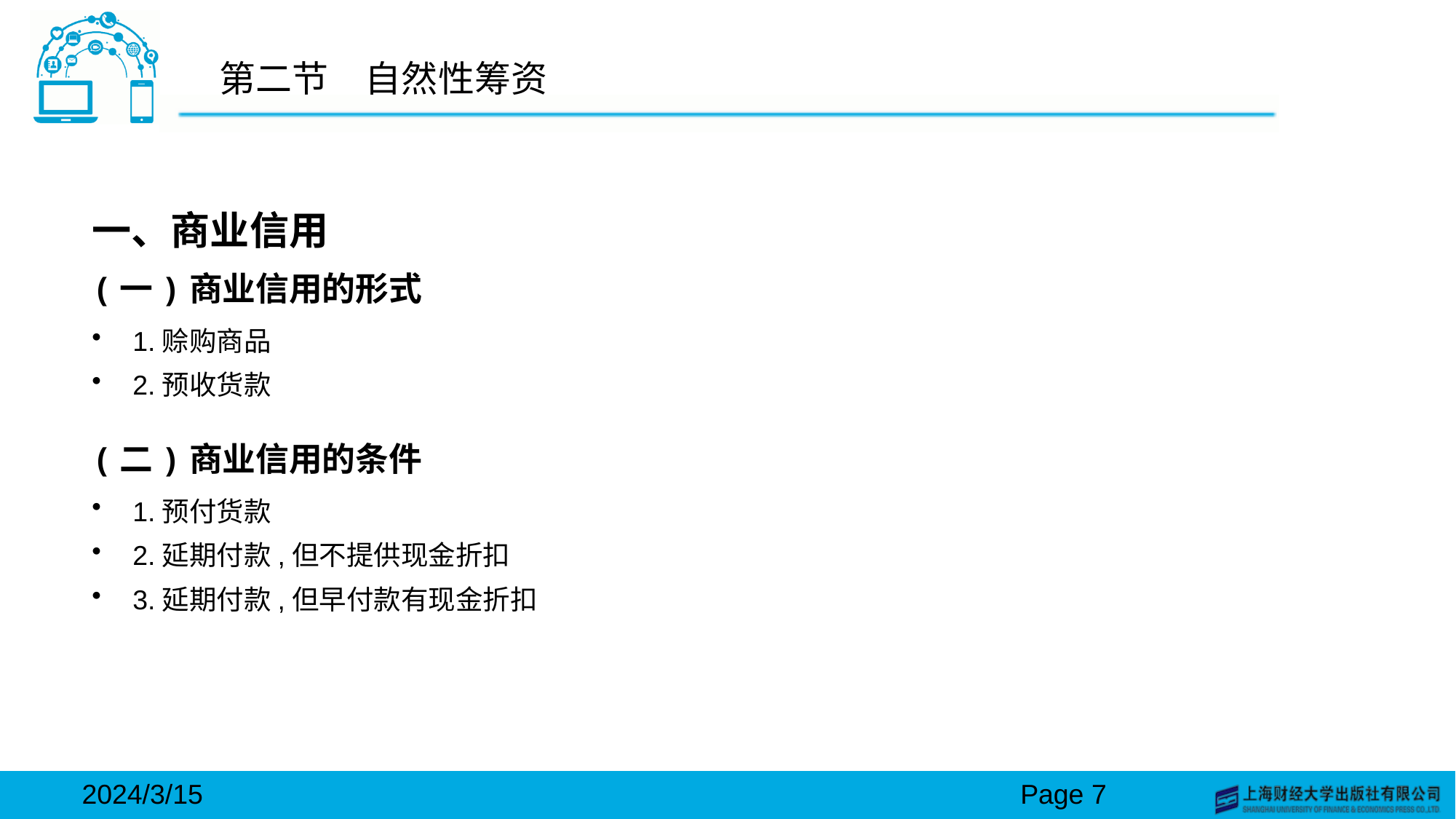

# 第二节　自然性筹资
一、商业信用
(一)商业信用的形式
1.赊购商品
2.预收货款
(二)商业信用的条件
1.预付货款
2.延期付款,但不提供现金折扣
3.延期付款,但早付款有现金折扣

2024/3/15
Page 7